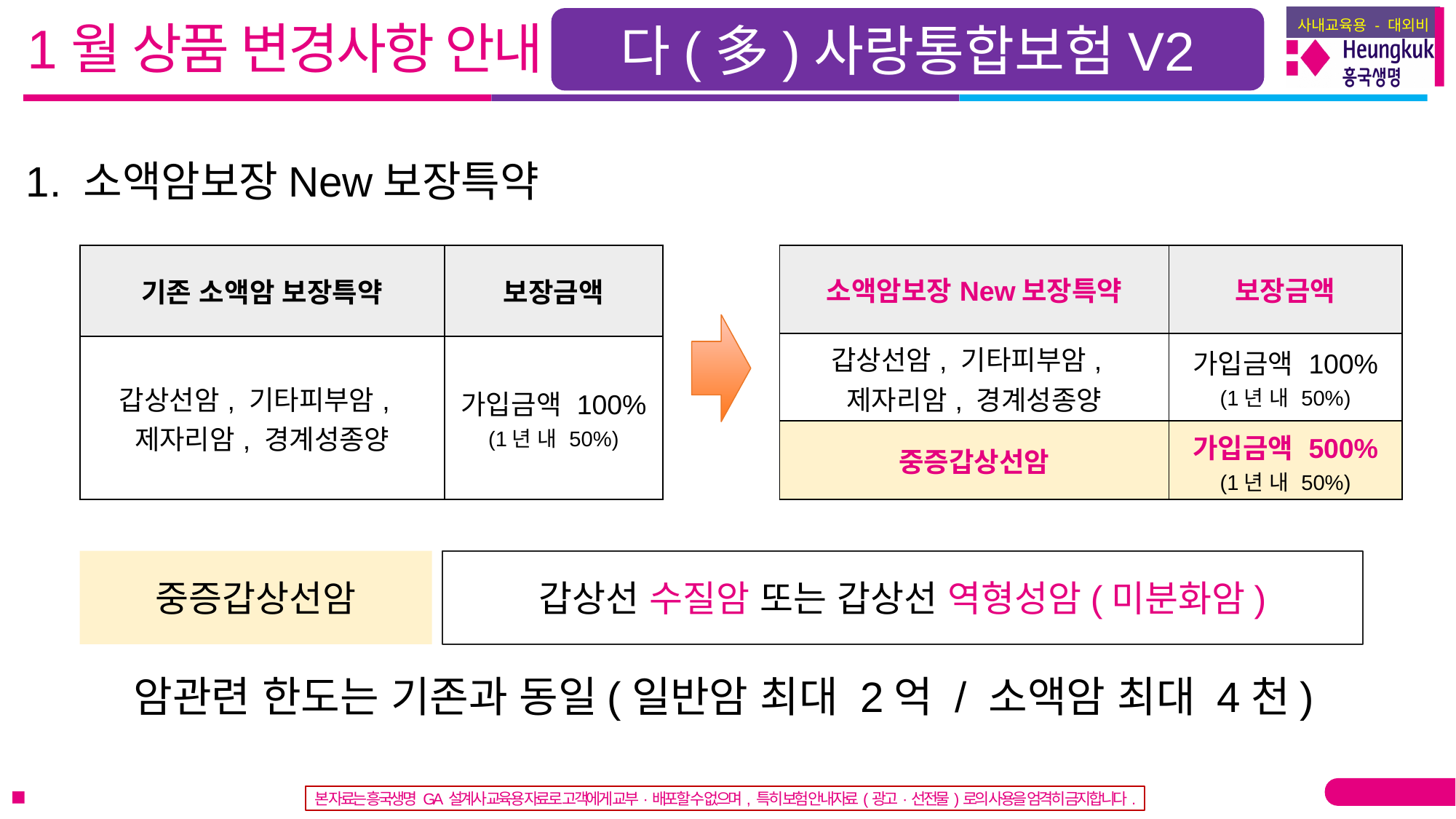

1월 상품 변경사항 안내
다(多)사랑통합보험V2
1. 소액암보장New보장특약
| 기존 소액암 보장특약 | 보장금액 |
| --- | --- |
| 갑상선암, 기타피부암, 제자리암, 경계성종양 | 가입금액 100% (1년 내 50%) |
| 소액암보장New보장특약 | 보장금액 |
| --- | --- |
| 갑상선암, 기타피부암, 제자리암, 경계성종양 | 가입금액 100% (1년 내 50%) |
| 중증갑상선암 | 가입금액 500% (1년 내 50%) |

중증갑상선암
갑상선 수질암 또는 갑상선 역형성암(미분화암)
암관련 한도는 기존과 동일(일반암 최대 2억 / 소액암 최대 4천)